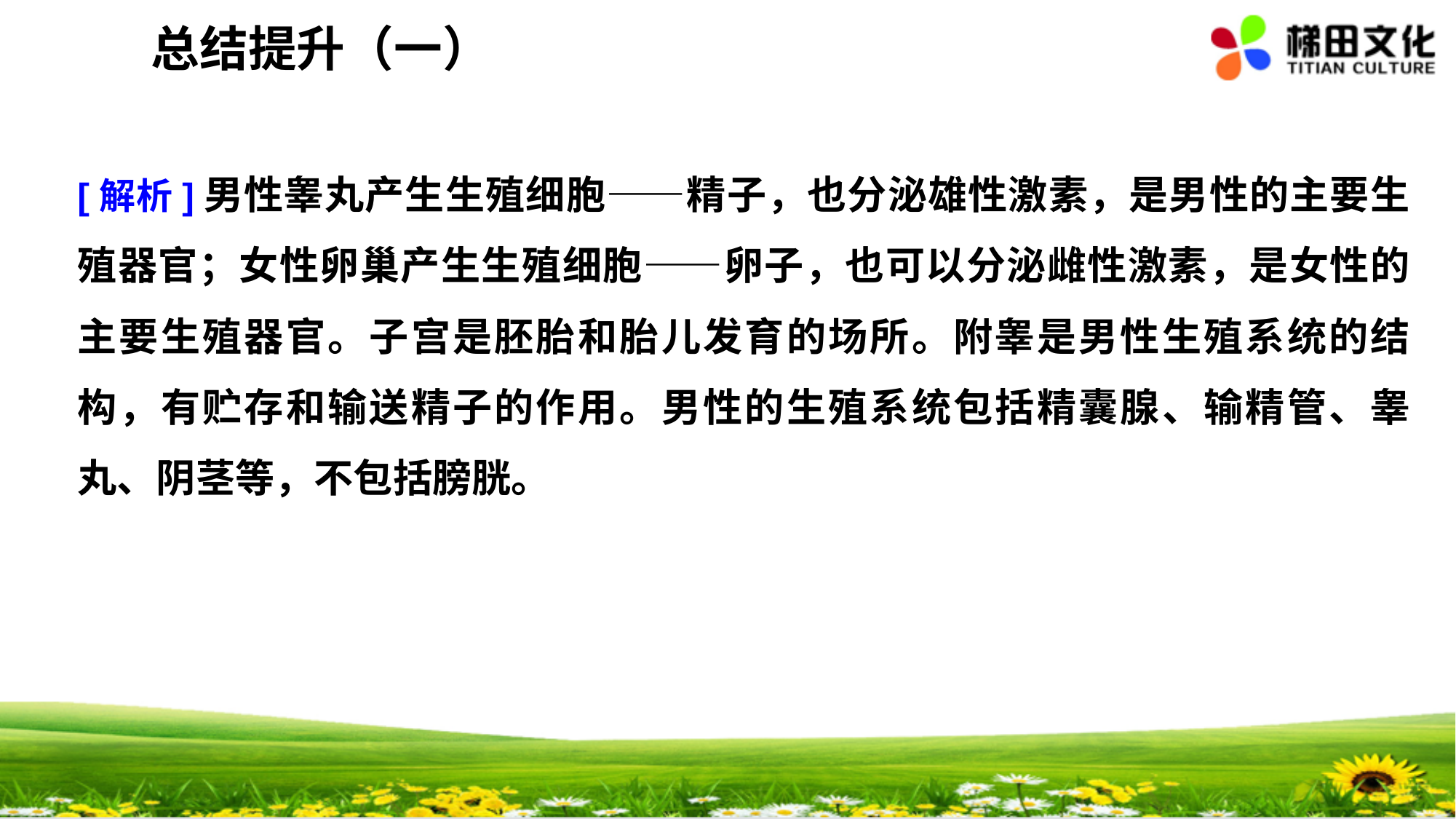

总结提升（一）
[解析]男性睾丸产生生殖细胞——精子，也分泌雄性激素，是男性的主要生殖器官；女性卵巢产生生殖细胞——卵子，也可以分泌雌性激素，是女性的主要生殖器官。子宫是胚胎和胎儿发育的场所。附睾是男性生殖系统的结构，有贮存和输送精子的作用。男性的生殖系统包括精囊腺、输精管、睾丸、阴茎等，不包括膀胱。